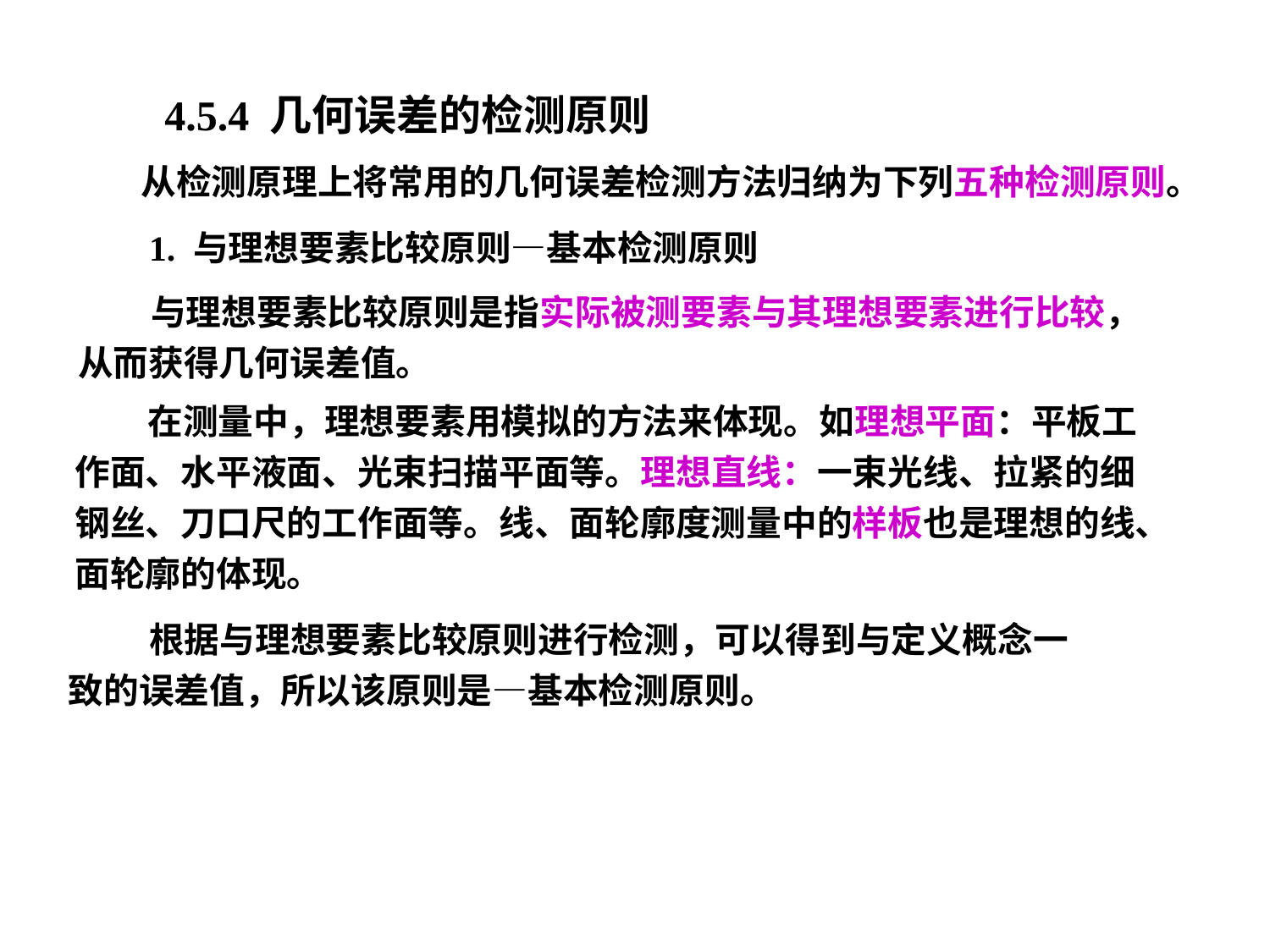

53
4.5.4 几何误差的检测原则
从检测原理上将常用的几何误差检测方法归纳为下列五种检测原则。
1. 与理想要素比较原则—基本检测原则
        与理想要素比较原则是指实际被测要素与其理想要素进行比较，从而获得几何误差值。
        在测量中，理想要素用模拟的方法来体现。如理想平面：平板工作面、水平液面、光束扫描平面等。理想直线：一束光线、拉紧的细钢丝、刀口尺的工作面等。线、面轮廓度测量中的样板也是理想的线、面轮廓的体现。
         根据与理想要素比较原则进行检测，可以得到与定义概念一致的误差值，所以该原则是—基本检测原则。